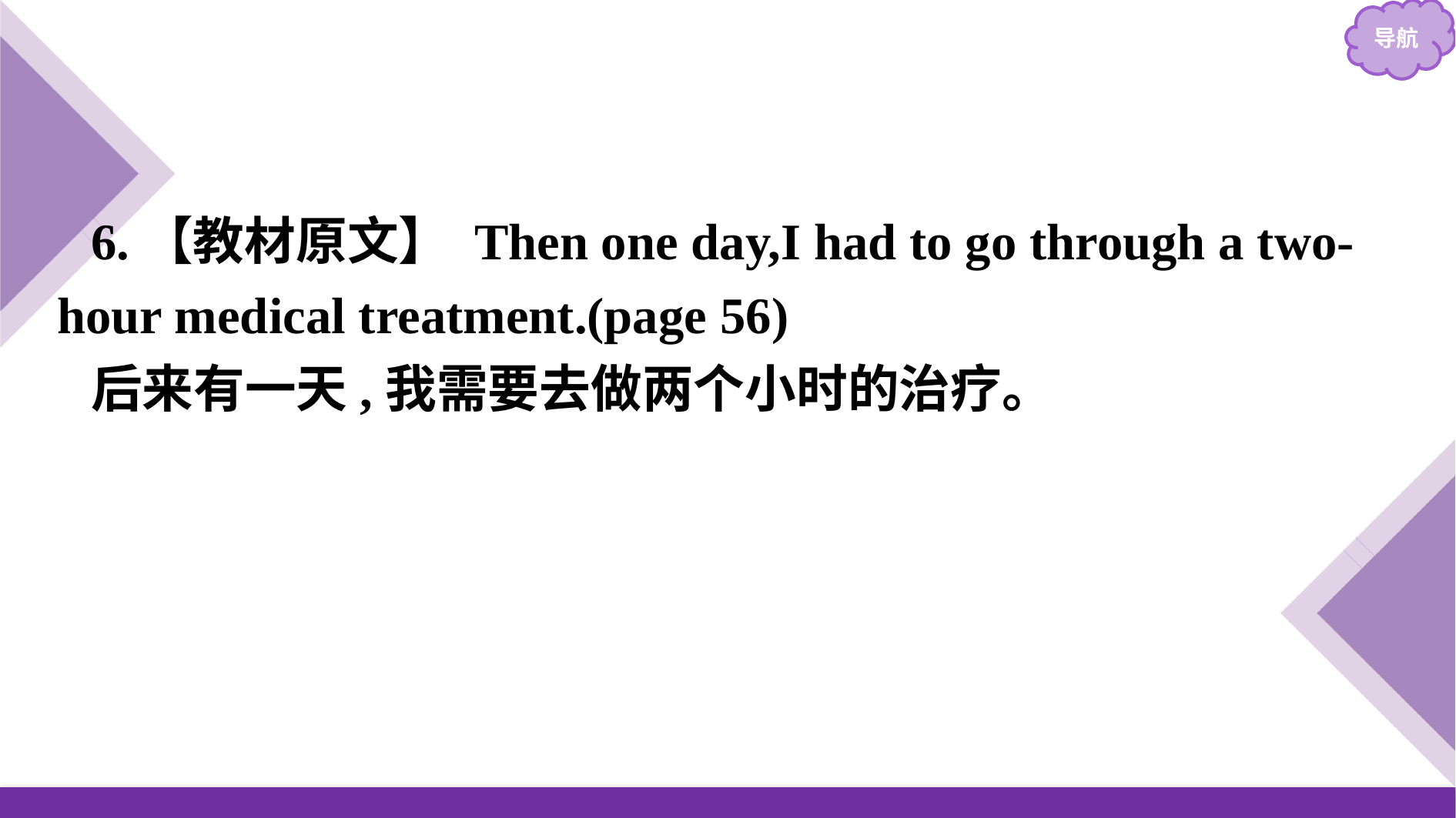

6.【教材原文】 Then one day,I had to go through a two-hour medical treatment.(page 56)
后来有一天,我需要去做两个小时的治疗。